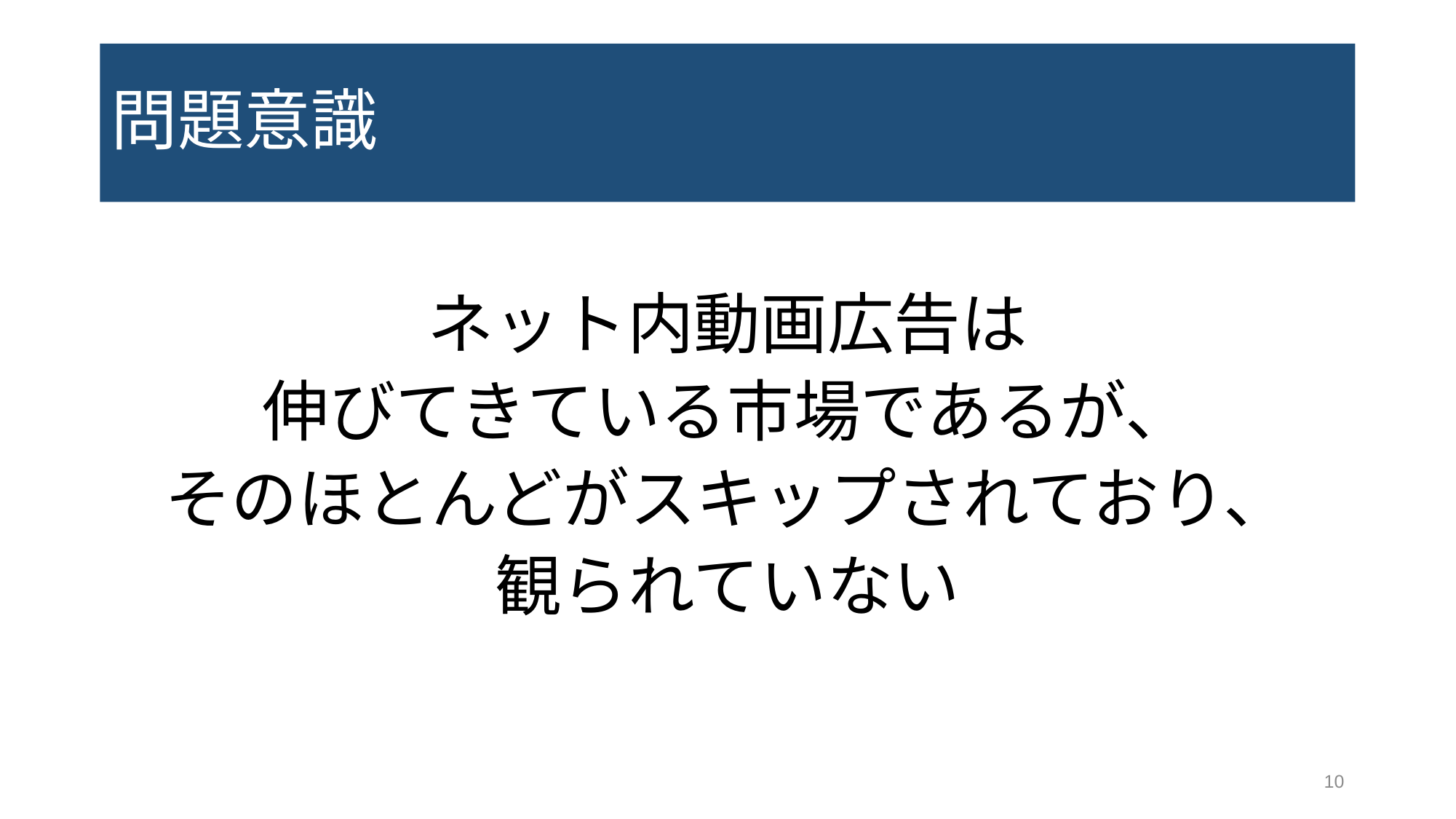

# 問題意識
ネット内動画広告は
伸びてきている市場であるが、
そのほとんどがスキップされており、
観られていない

10